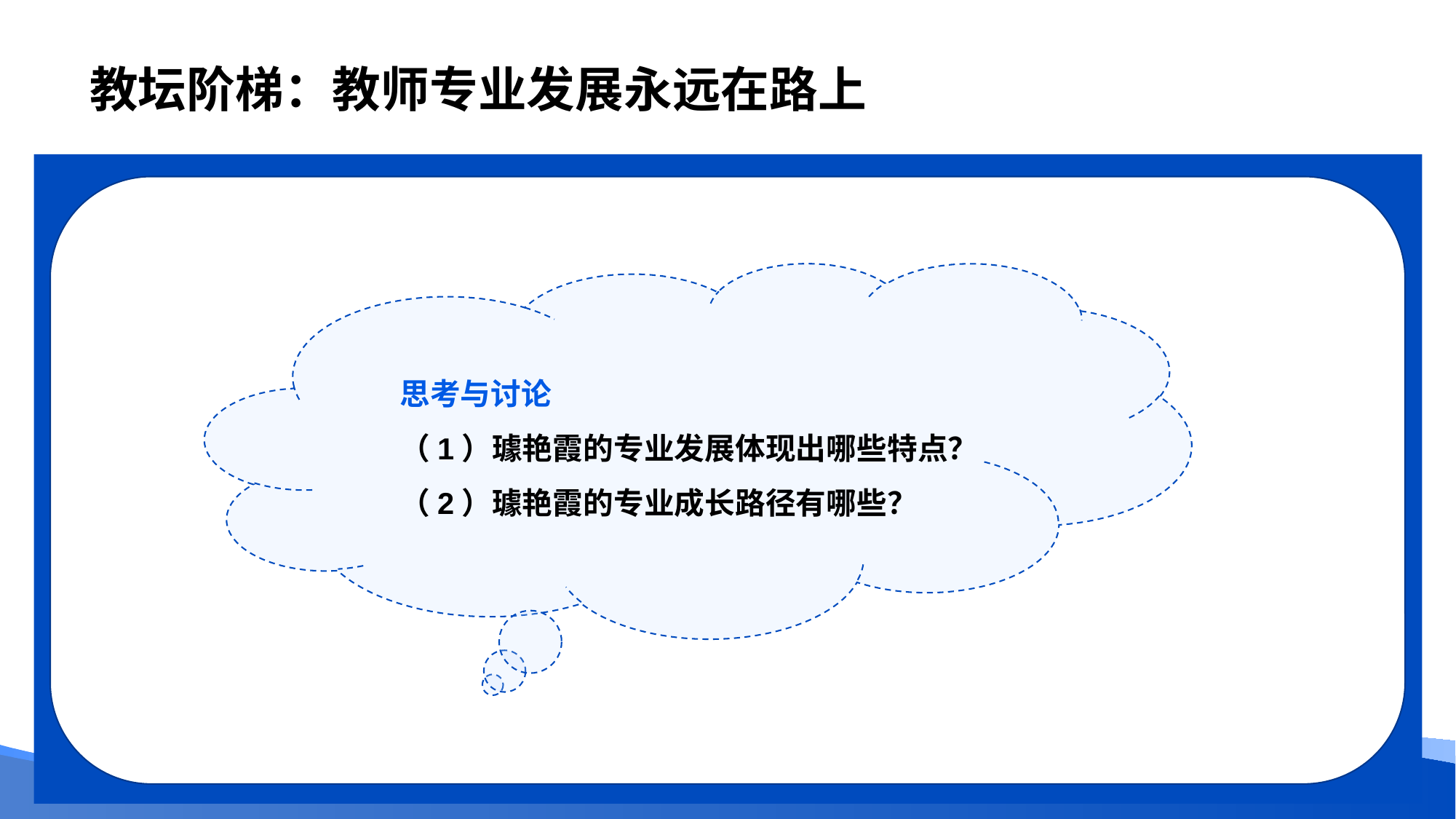

# 教坛阶梯：教师专业发展永远在路上

思考与讨论
（1）璩艳霞的专业发展体现出哪些特点？
（2）璩艳霞的专业成长路径有哪些？